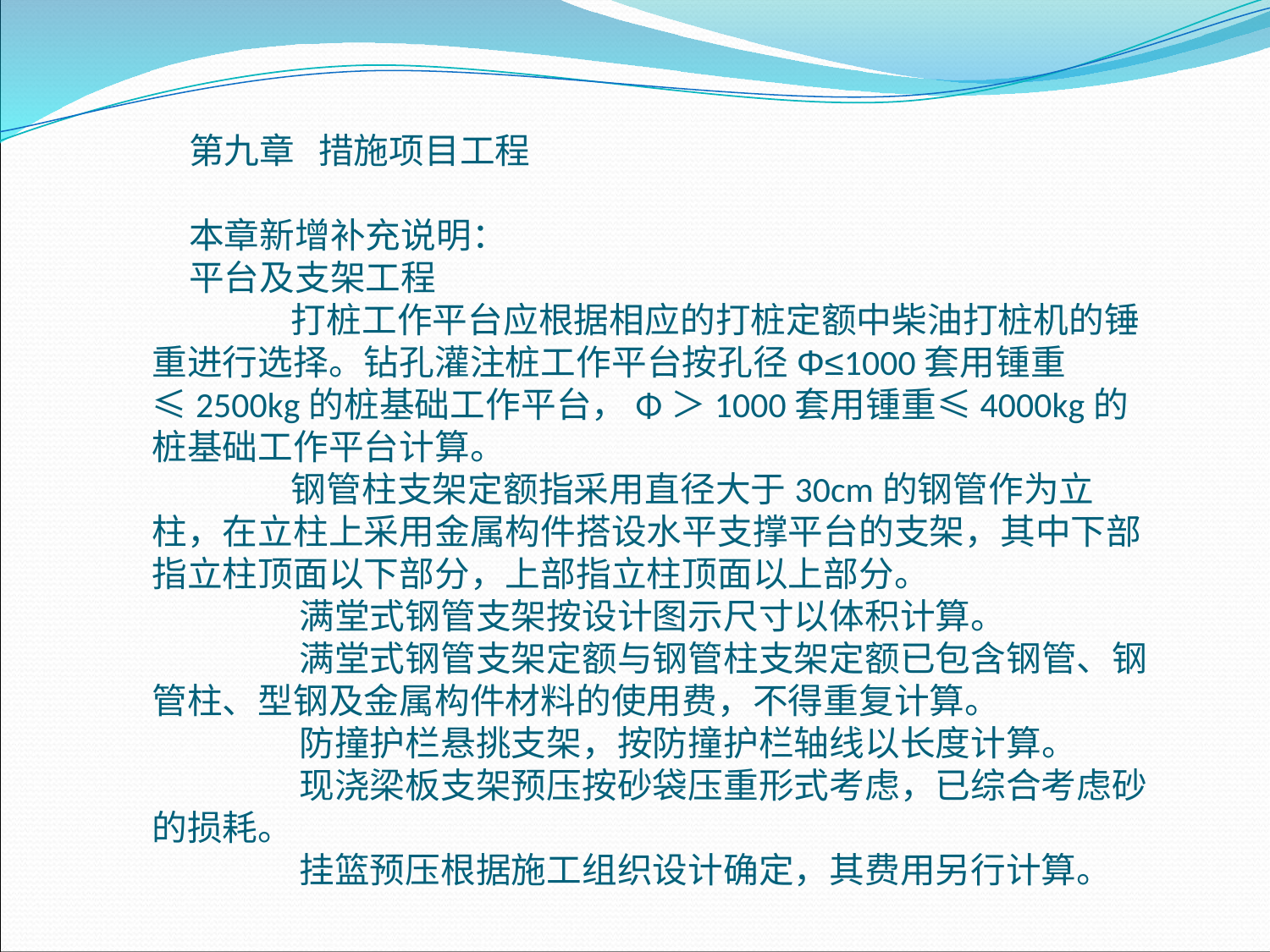

第九章   措施项目工程
本章新增补充说明：平台及支架工程            打桩工作平台应根据相应的打桩定额中柴油打桩机的锤重进行选择。钻孔灌注桩工作平台按孔径Φ≤1000套用锺重≤2500kg的桩基础工作平台，Φ＞1000套用锺重≤4000kg的桩基础工作平台计算。            钢管柱支架定额指采用直径大于30cm的钢管作为立柱，在立柱上采用金属构件搭设水平支撑平台的支架，其中下部指立柱顶面以下部分，上部指立柱顶面以上部分。             满堂式钢管支架按设计图示尺寸以体积计算。             满堂式钢管支架定额与钢管柱支架定额已包含钢管、钢管柱、型钢及金属构件材料的使用费，不得重复计算。             防撞护栏悬挑支架，按防撞护栏轴线以长度计算。             现浇梁板支架预压按砂袋压重形式考虑，已综合考虑砂的损耗。             挂篮预压根据施工组织设计确定，其费用另行计算。
61